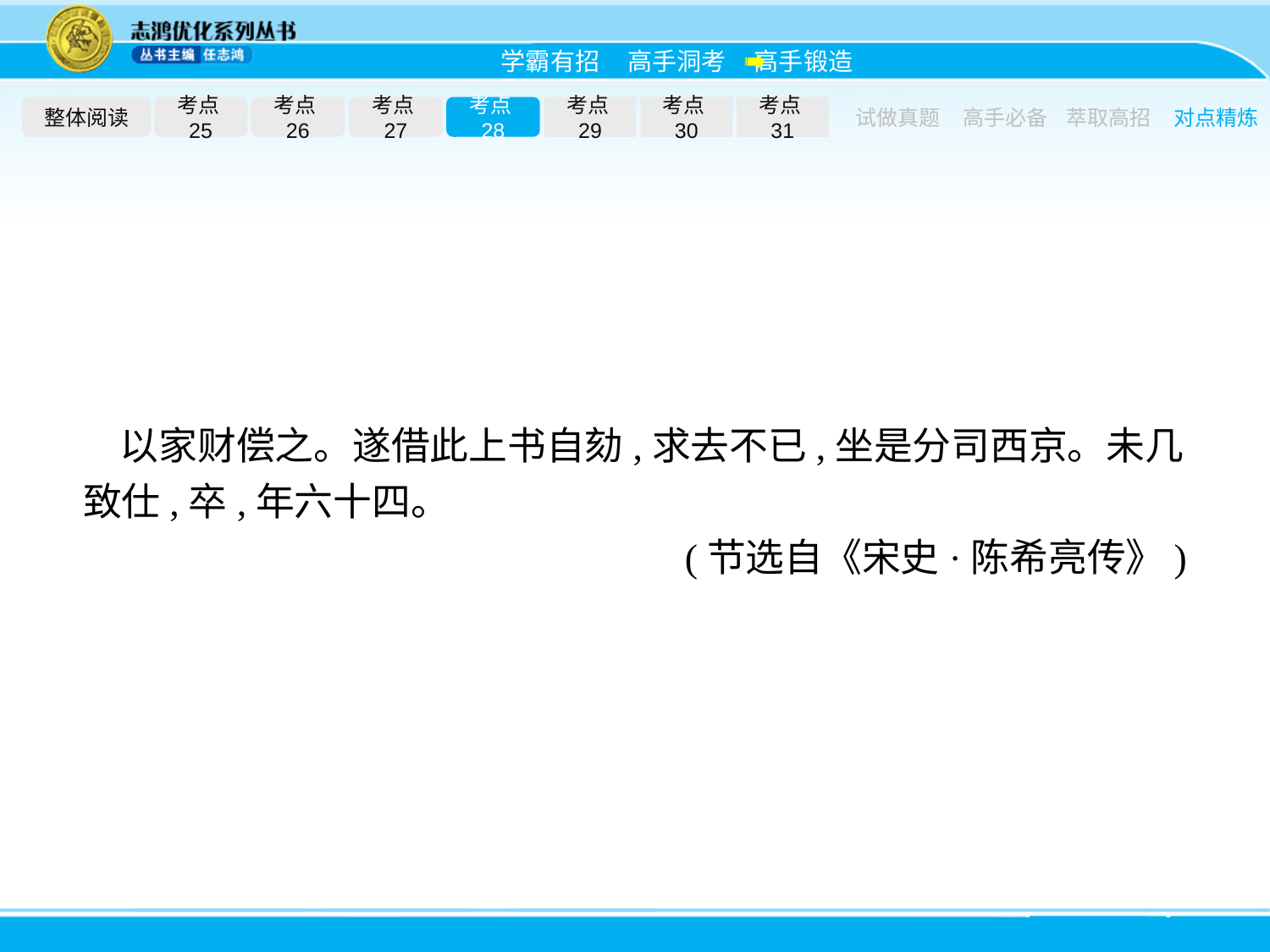

整体阅读
考点25
考点26
考点27
考点28
考点29
考点30
考点31
试做真题
高手必备
萃取高招
对点精炼
以家财偿之。遂借此上书自劾,求去不已,坐是分司西京。未几致仕,卒,年六十四。
(节选自《宋史·陈希亮传》)